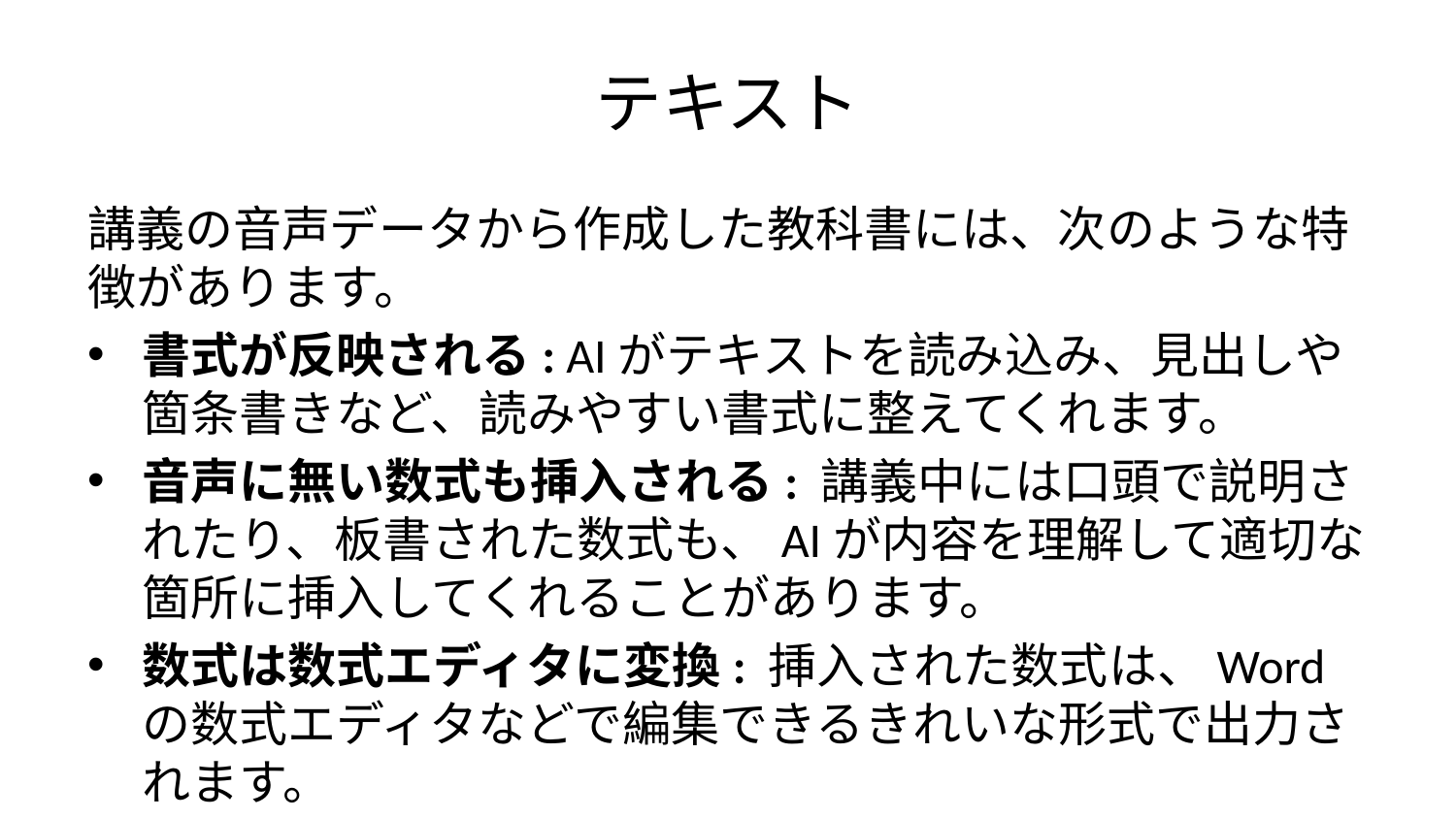

# テキスト
講義の音声データから作成した教科書には、次のような特徴があります。
書式が反映される: AIがテキストを読み込み、見出しや箇条書きなど、読みやすい書式に整えてくれます。
音声に無い数式も挿入される: 講義中には口頭で説明されたり、板書された数式も、AIが内容を理解して適切な箇所に挿入してくれることがあります。
数式は数式エディタに変換: 挿入された数式は、Wordの数式エディタなどで編集できるきれいな形式で出力されます。